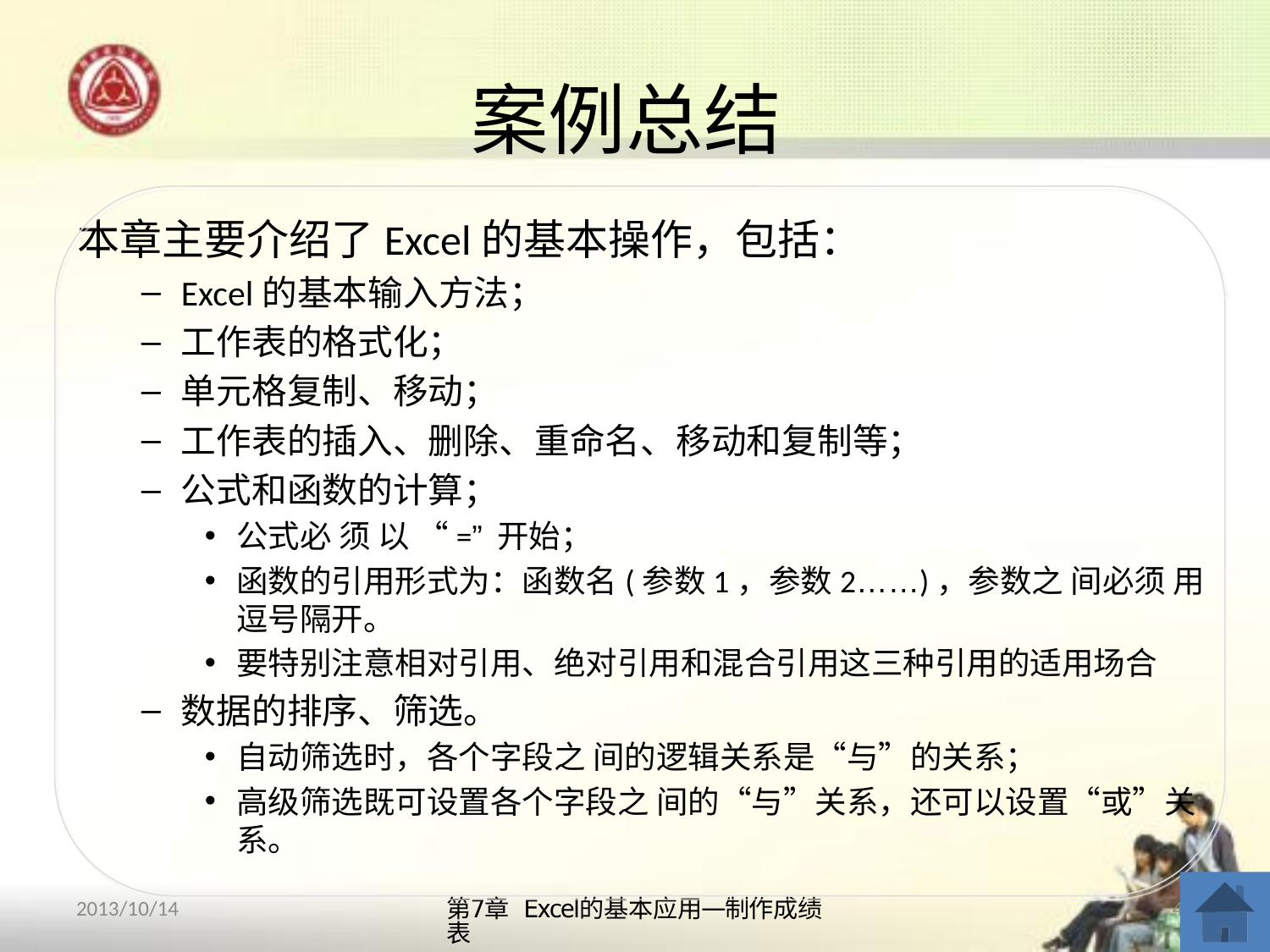

# 案例总结

本章主要介绍了Excel的基本操作，包括：
Excel的基本输入方法；
工作表的格式化；
单元格复制、移动；
工作表的插入、删除、重命名、移动和复制等；
公式和函数的计算；
公式必 须 以 “=” 开始；
函数的引用形式为：函数名(参数1，参数2……)，参数之 间必须 用逗号隔开。
要特别注意相对引用、绝对引用和混合引用这三种引用的适用场合
数据的排序、筛选。
自动筛选时，各个字段之 间的逻辑关系是“与”的关系；
高级筛选既可设置各个字段之 间的“与”关系，还可以设置“或”关系。

第7章  Excel的基本应用—制作成绩表
45
2013/10/14